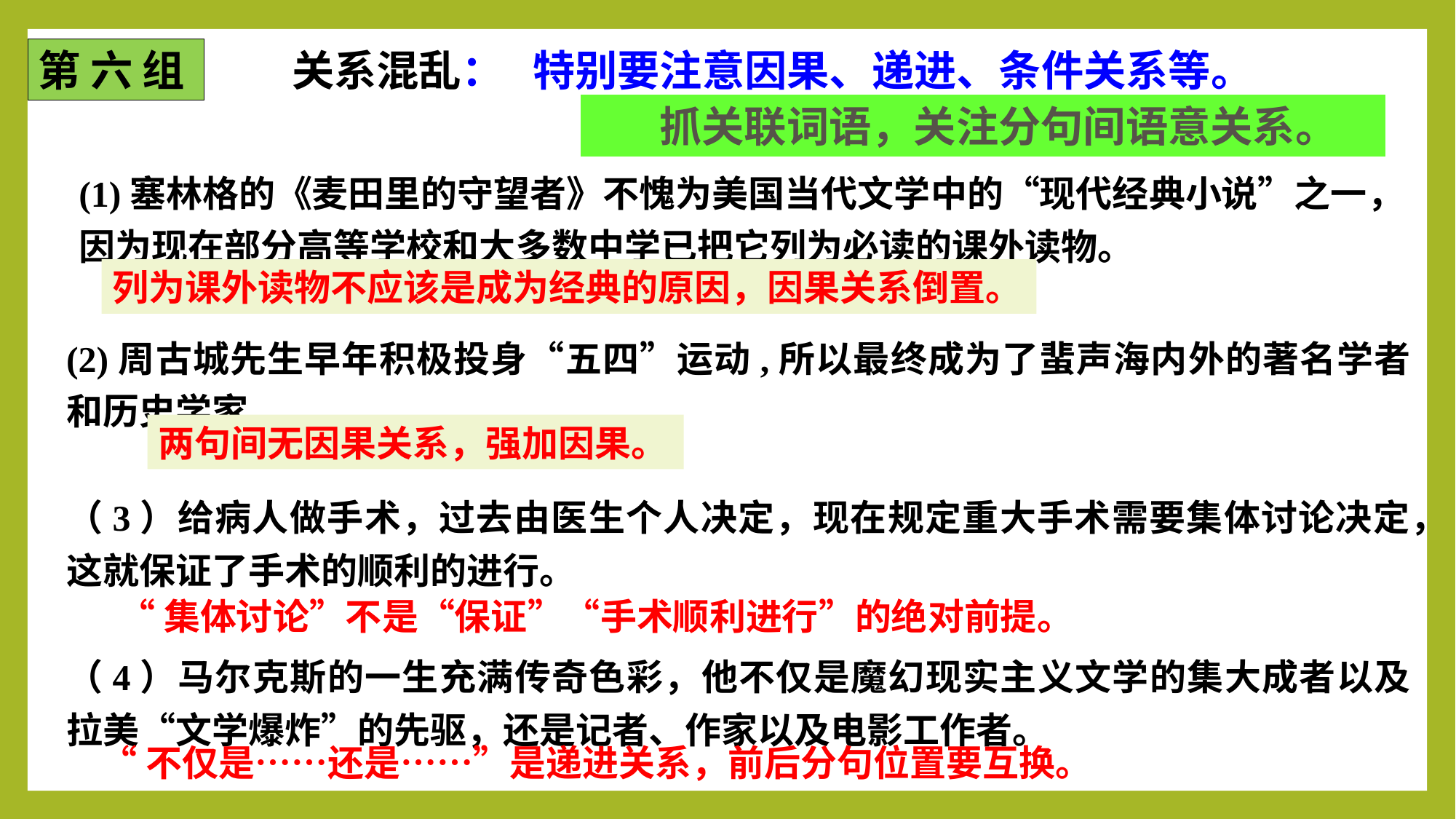

第 六 组
关系混乱：   特别要注意因果、递进、条件关系等。
      抓关联词语，关注分句间语意关系。
(1)塞林格的《麦田里的守望者》不愧为美国当代文学中的“现代经典小说”之一，因为现在部分高等学校和大多数中学已把它列为必读的课外读物。
列为课外读物不应该是成为经典的原因，因果关系倒置。
(2)周古城先生早年积极投身“五四”运动,所以最终成为了蜚声海内外的著名学者和历史学家。

（3）给病人做手术，过去由医生个人决定，现在规定重大手术需要集体讨论决定，这就保证了手术的顺利的进行。

（4）马尔克斯的一生充满传奇色彩，他不仅是魔幻现实主义文学的集大成者以及拉美“文学爆炸”的先驱，还是记者、作家以及电影工作者。
两句间无因果关系，强加因果。
“集体讨论”不是“保证”“手术顺利进行”的绝对前提。
“不仅是……还是……”是递进关系，前后分句位置要互换。